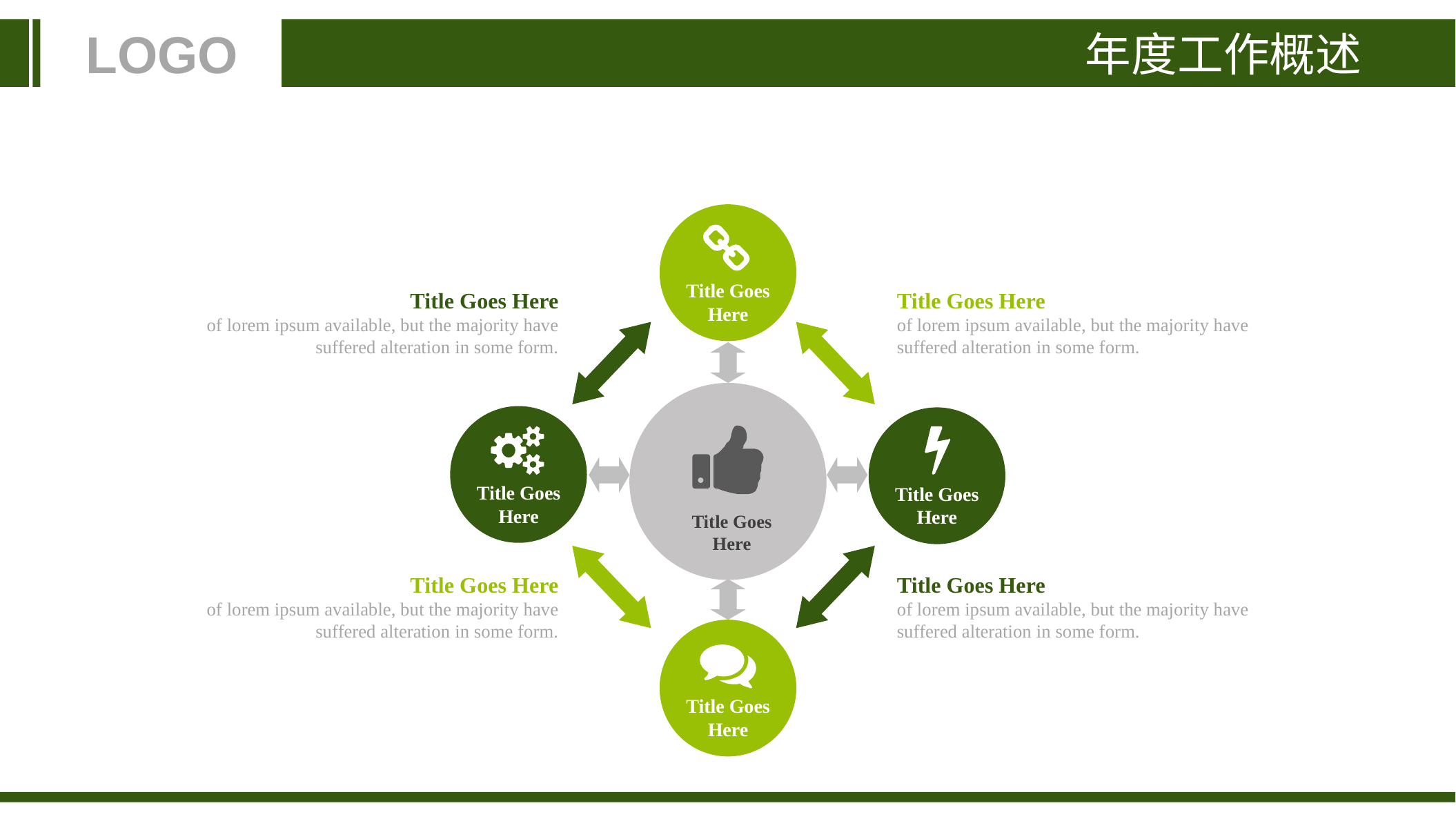

年度工作概述
LOGO

Title Goes
Here
Title Goes Here
of lorem ipsum available, but the majority have suffered alteration in some form.
Title Goes Here
of lorem ipsum available, but the majority have suffered alteration in some form.

Title Goes
Here

Title Goes
Here

Title Goes
Here

Title Goes Here
of lorem ipsum available, but the majority have suffered alteration in some form.
Title Goes Here
of lorem ipsum available, but the majority have suffered alteration in some form.

Title Goes
Here